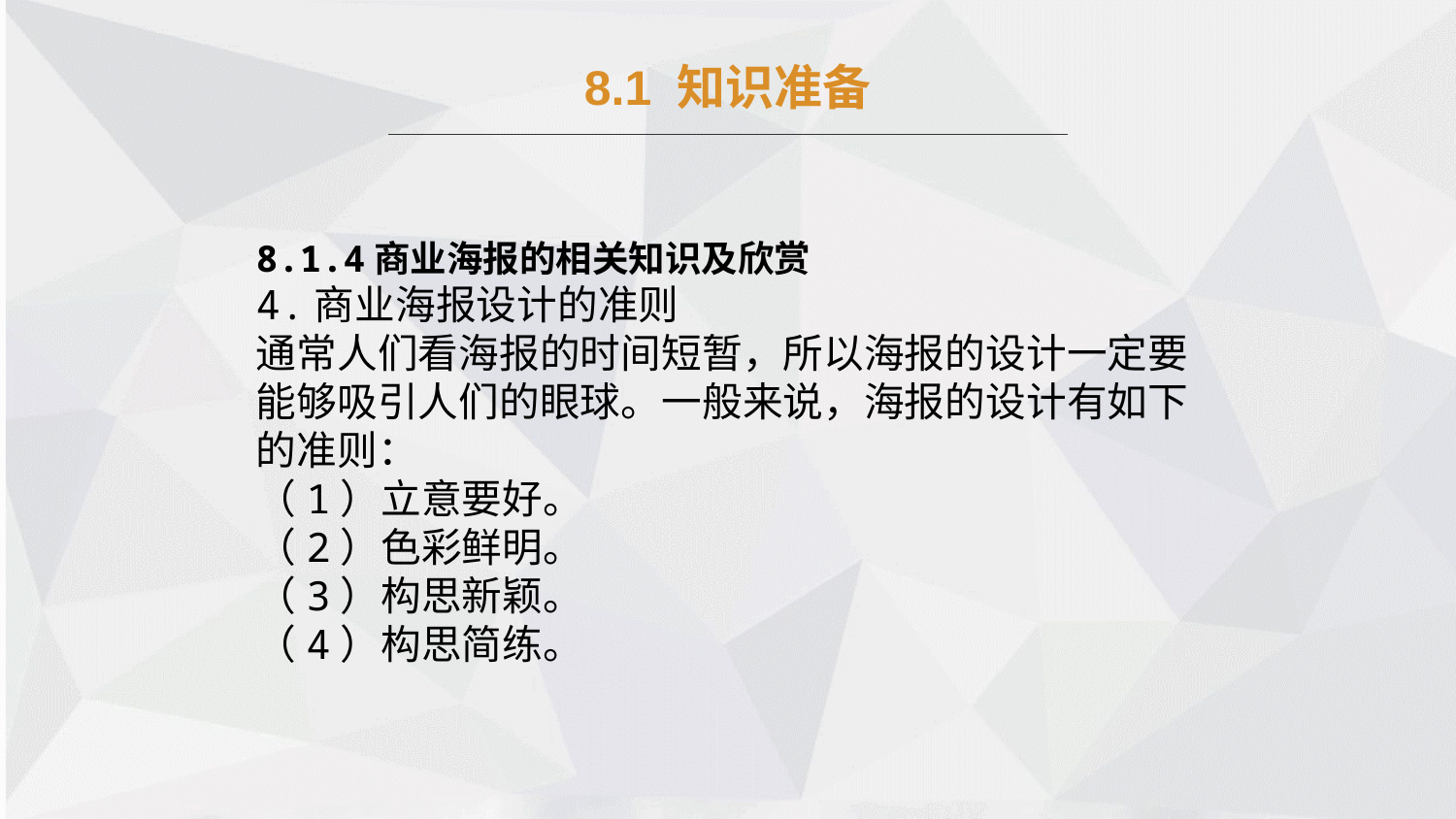

8.1 知识准备
8.1.4商业海报的相关知识及欣赏
4.商业海报设计的准则
通常人们看海报的时间短暂，所以海报的设计一定要能够吸引人们的眼球。一般来说，海报的设计有如下的准则：
（1）立意要好。
（2）色彩鲜明。
（3）构思新颖。
（4）构思简练。